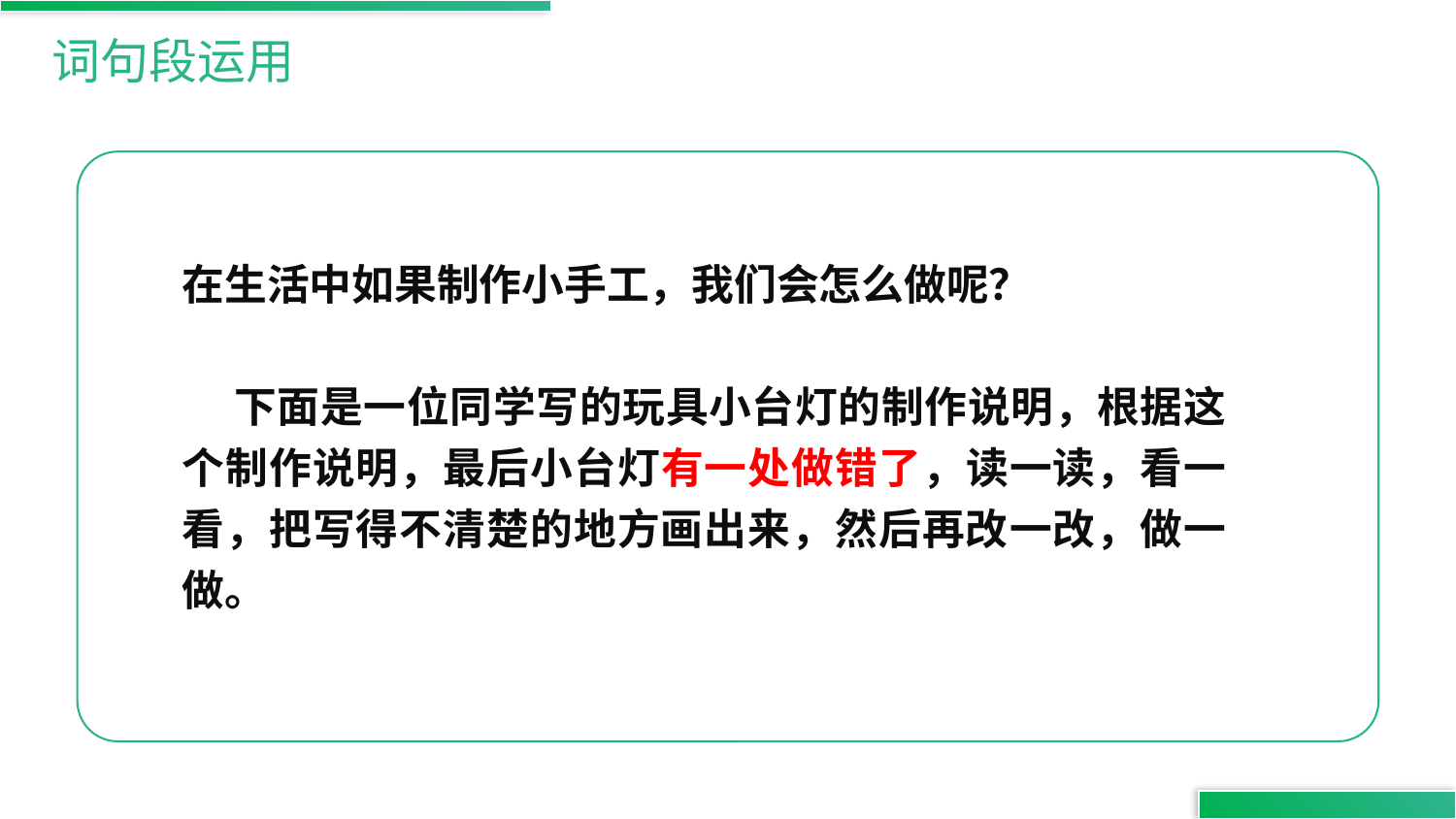

词句段运用
在生活中如果制作小手工，我们会怎么做呢？
    下面是一位同学写的玩具小台灯的制作说明，根据这个制作说明，最后小台灯有一处做错了，读一读，看一看，把写得不清楚的地方画出来，然后再改一改，做一做。